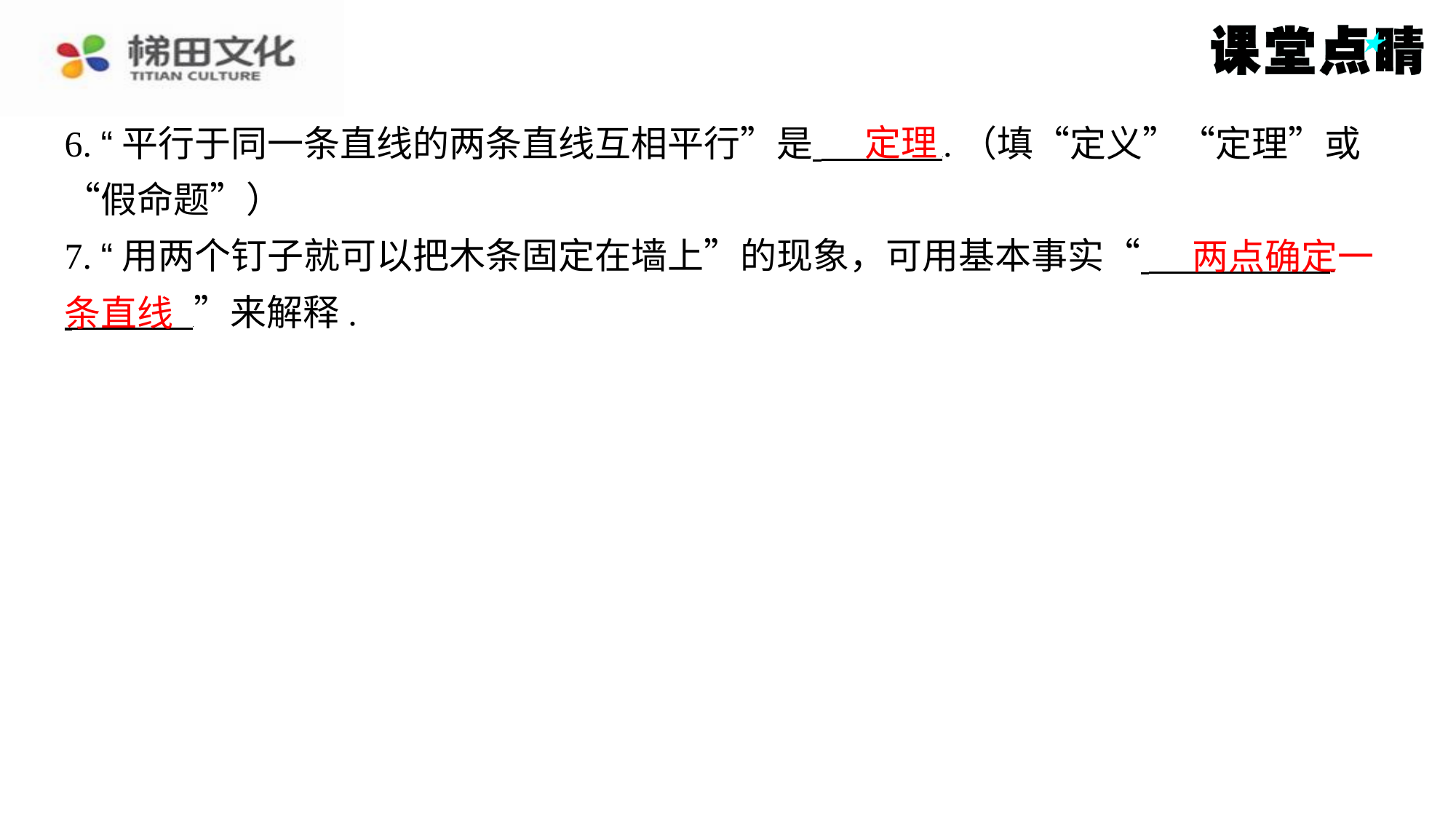

定理
6. “平行于同一条直线的两条直线互相平行”是                    .（填“定义”“定理”或
“假命题”）
7. “用两个钉子就可以把木条固定在墙上”的现象，可用基本事实“                             ⁠
                    ”来解释.
两点确定一
条直线